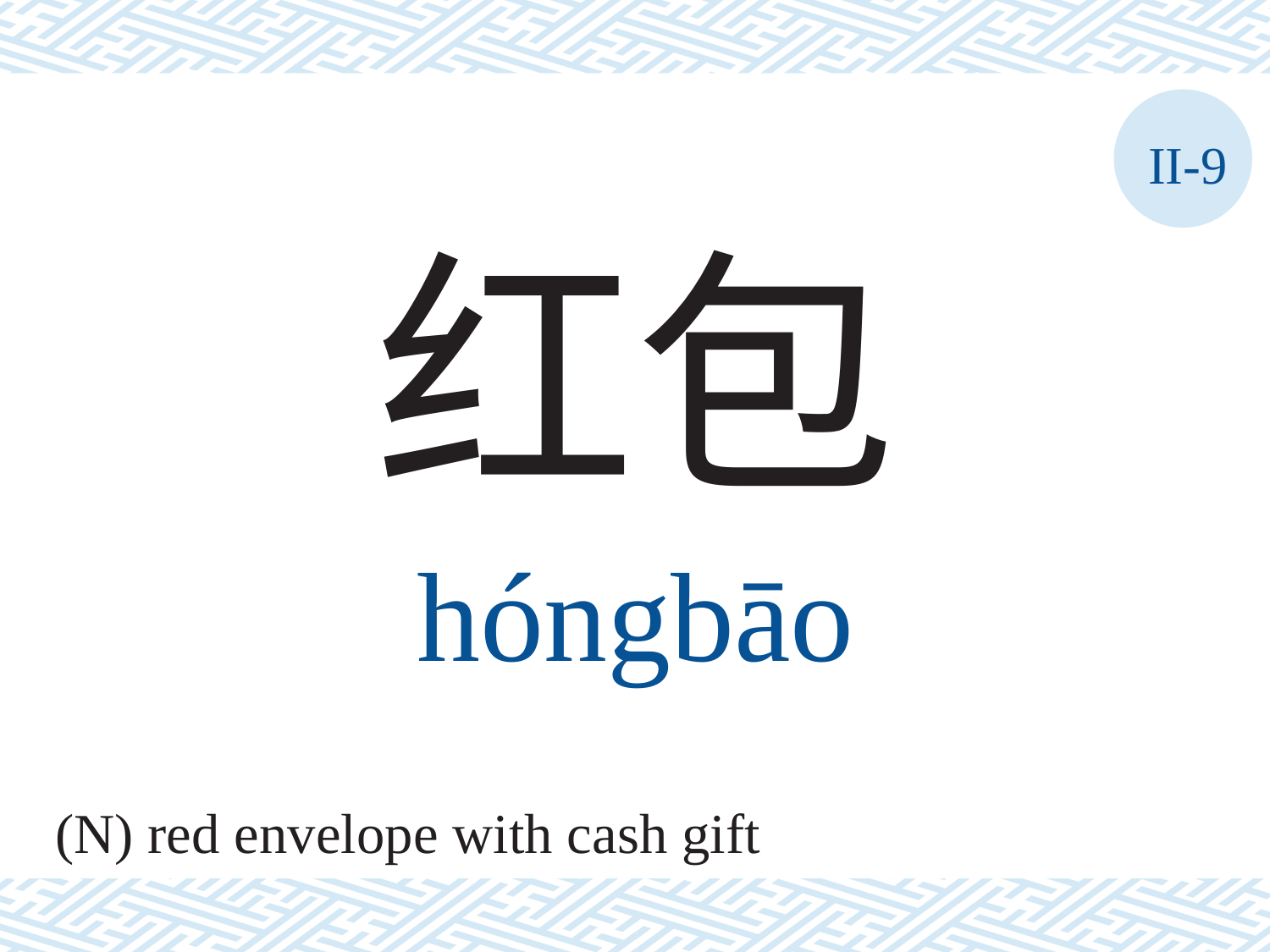

II-9
红包
hóngbāo
(N) red envelope with cash gift